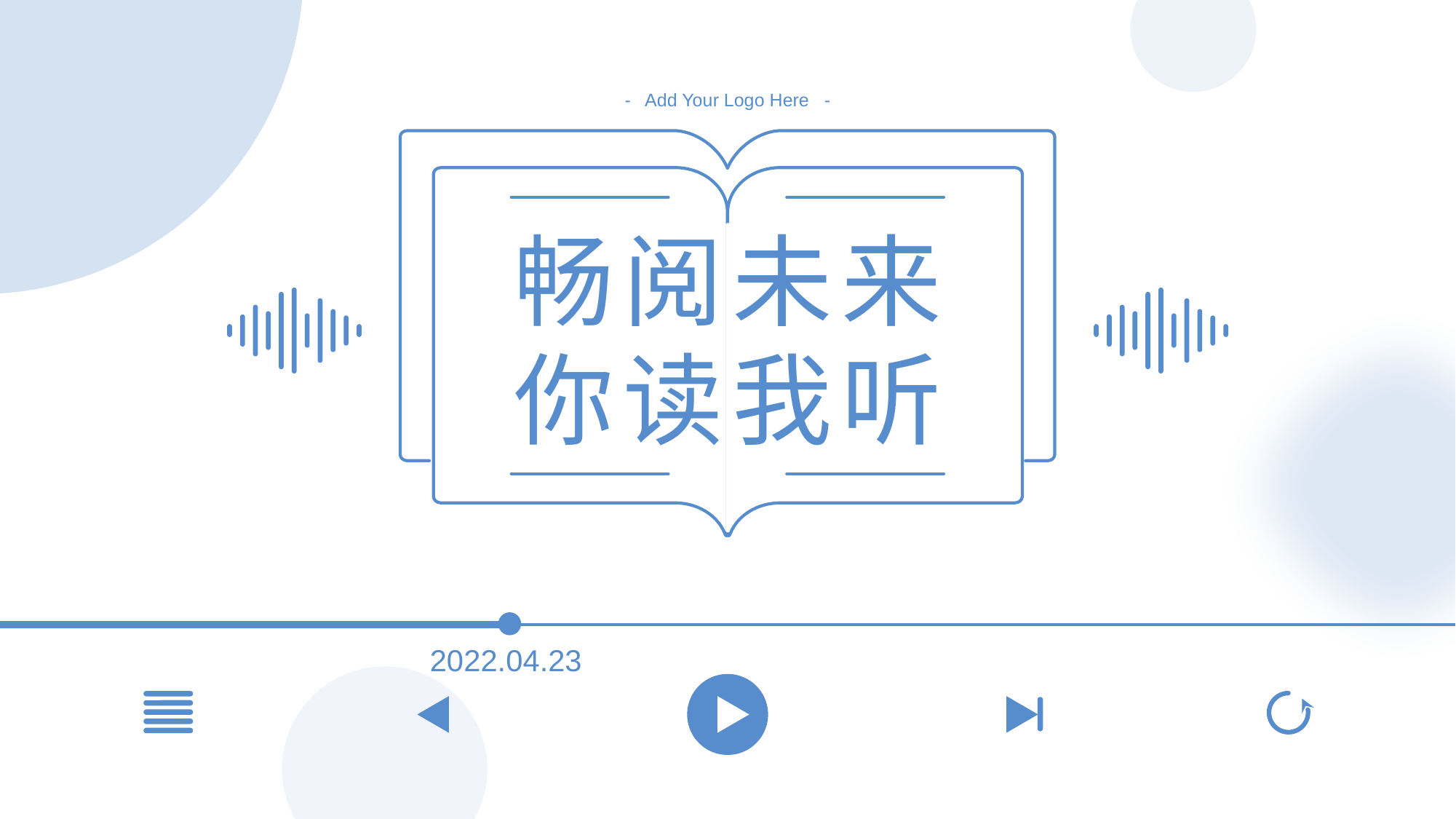

-   Add Your Logo Here   -

畅阅未来

你读我听

2022.04.23